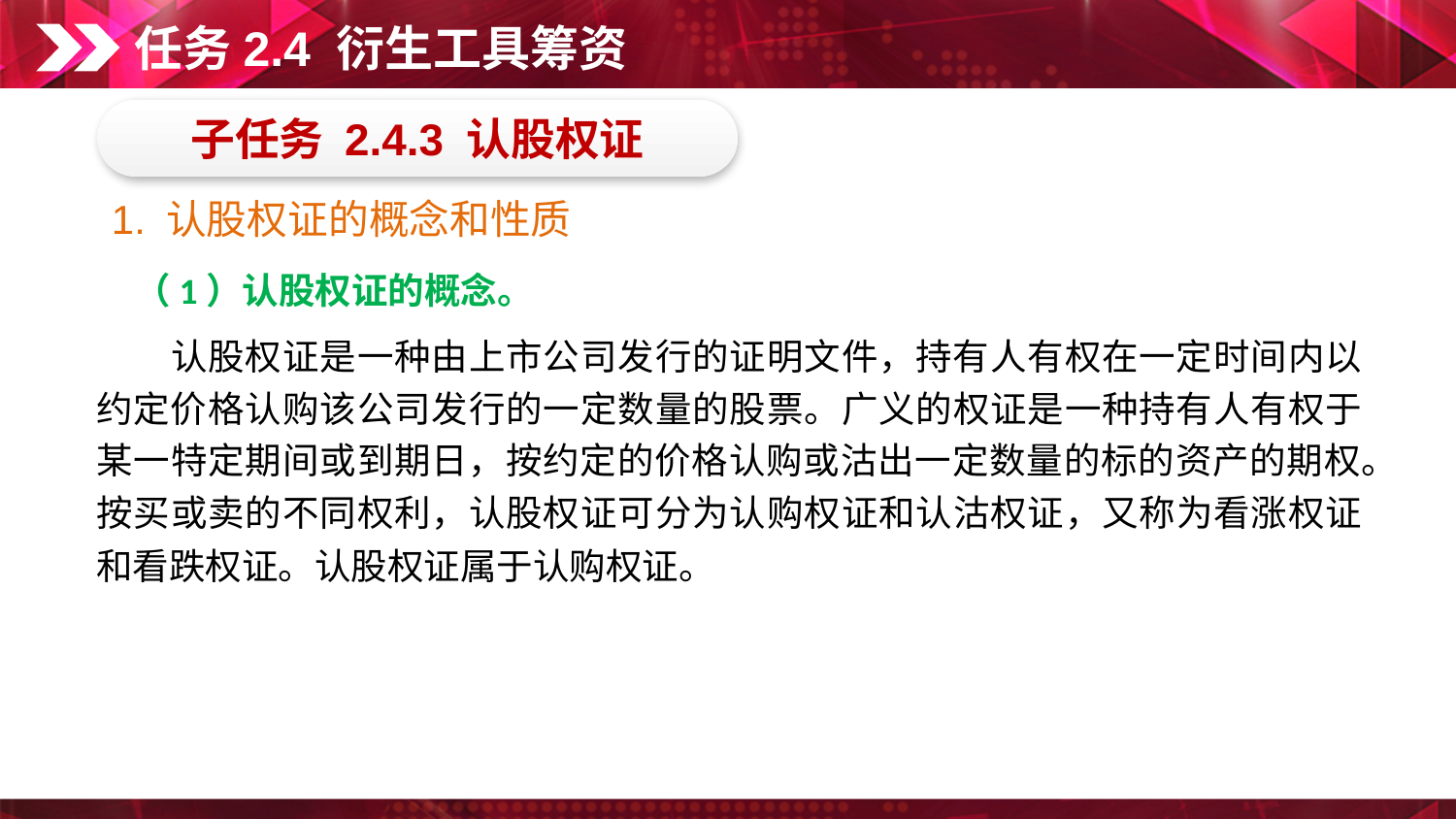

任务2.4 衍生工具筹资

子任务 2.4.3 认股权证
1. 认股权证的概念和性质
（1）认股权证的概念。
　　认股权证是一种由上市公司发行的证明文件，持有人有权在一定时间内以约定价格认购该公司发行的一定数量的股票。广义的权证是一种持有人有权于某一特定期间或到期日，按约定的价格认购或沽出一定数量的标的资产的期权。按买或卖的不同权利，认股权证可分为认购权证和认沽权证，又称为看涨权证和看跌权证。认股权证属于认购权证。